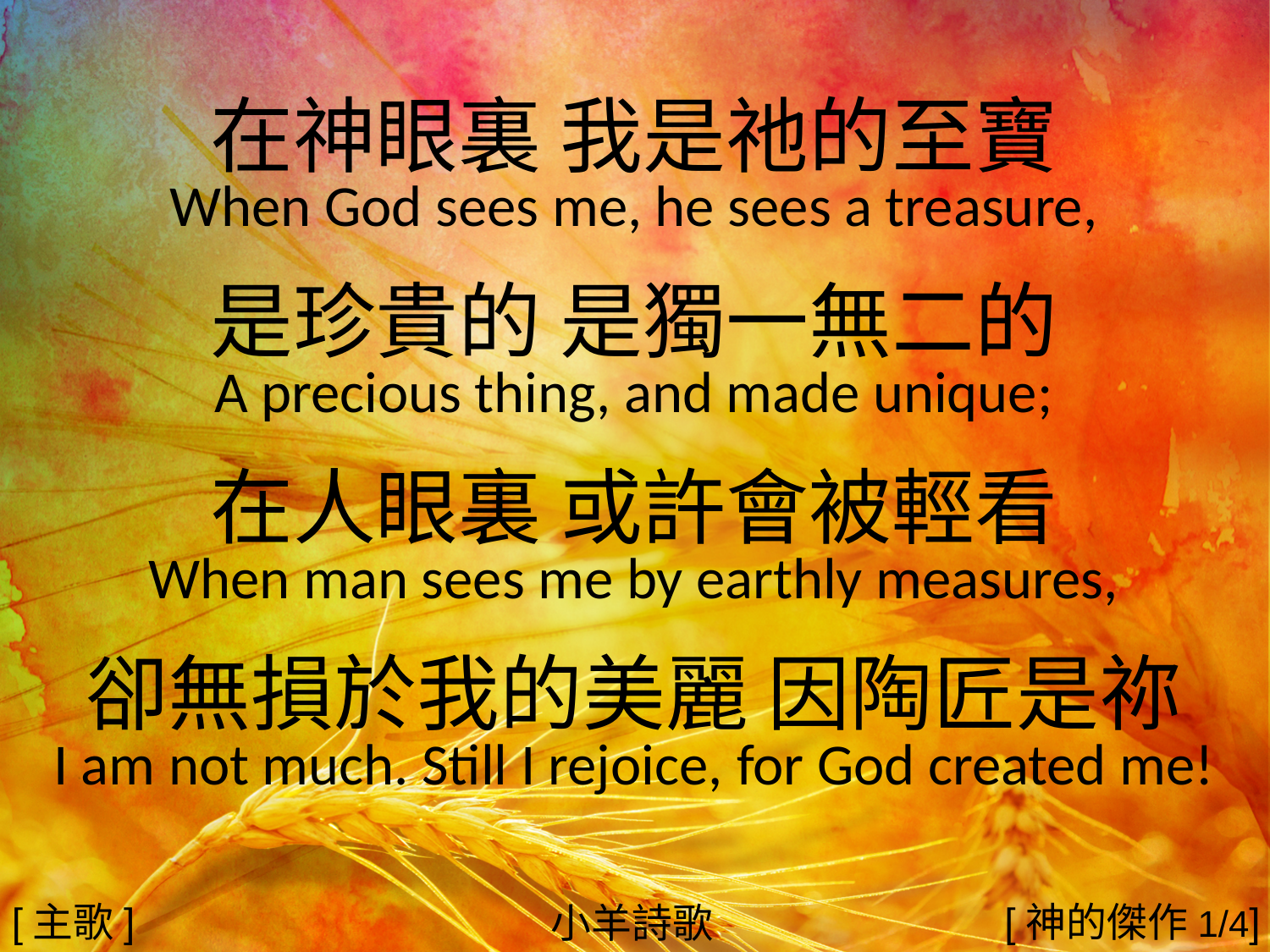

在神眼裏 我是祂的至寶
When God sees me, he sees a treasure,

是珍貴的 是獨一無二的
A precious thing, and made unique;

在人眼裏 或許會被輕看
When man sees me by earthly measures,

卻無損於我的美麗 因陶匠是祢
I am not much. Still I rejoice, for God created me!
#

[主歌]
[神的傑作1/4]
小羊詩歌